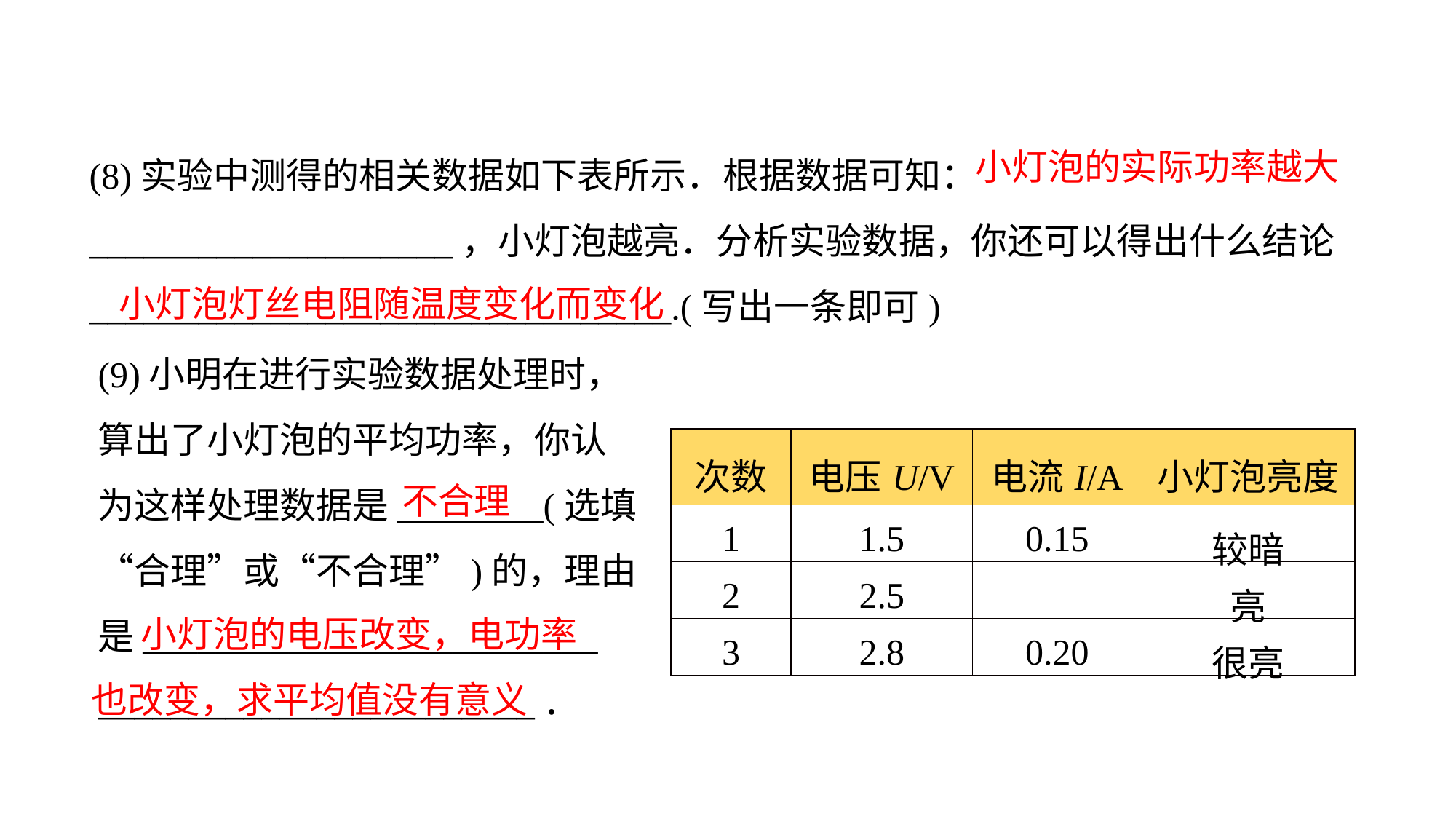

(8)实验中测得的相关数据如下表所示．根据数据可知：____________________，小灯泡越亮．分析实验数据，你还可以得出什么结论________________________________.(写出一条即可)
小灯泡的实际功率越大
小灯泡灯丝电阻随温度变化而变化
(9)小明在进行实验数据处理时，算出了小灯泡的平均功率，你认为这样处理数据是________(选填“合理”或“不合理”)的，理由是_________________________
________________________．
| 次数 | 电压U/V | 电流I/A | 小灯泡亮度 |
| --- | --- | --- | --- |
| 1 | 1.5 | 0.15 | 较暗 |
| 2 | 2.5 |  | 亮 |
| 3 | 2.8 | 0.20 | 很亮 |
不合理
     小灯泡的电压改变，电功率
也改变，求平均值没有意义